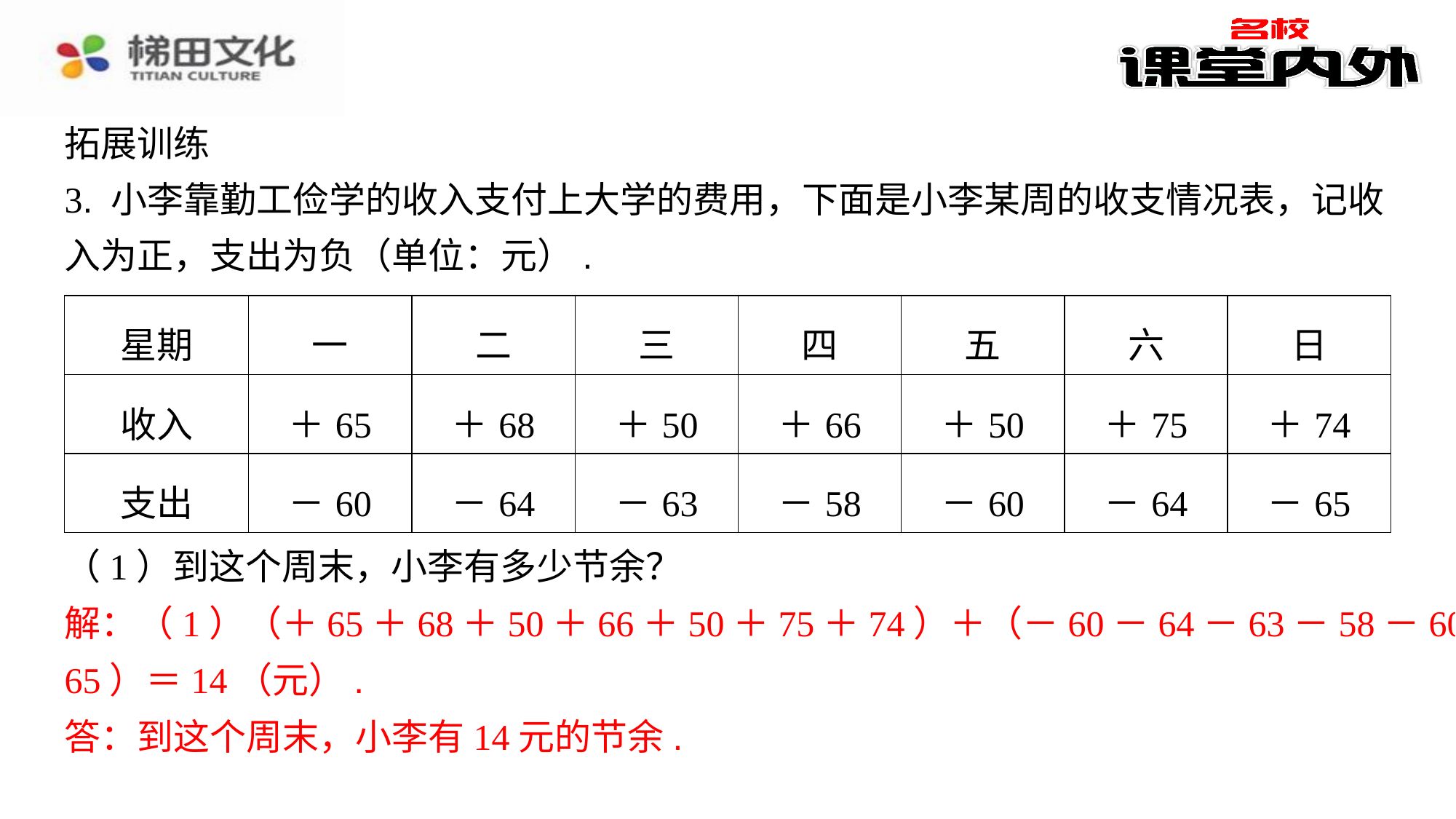

拓展训练
3. 小李靠勤工俭学的收入支付上大学的费用，下面是小李某周的收支情况表，记收
入为正，支出为负（单位：元）.
| 星期 | 一 | 二 | 三 | 四 | 五 | 六 | 日 |
| --- | --- | --- | --- | --- | --- | --- | --- |
| 收入 | ＋65 | ＋68 | ＋50 | ＋66 | ＋50 | ＋75 | ＋74 |
| 支出 | －60 | －64 | －63 | －58 | －60 | －64 | －65 |
（1）到这个周末，小李有多少节余？
解：（1）（＋65＋68＋50＋66＋50＋75＋74）＋（－60－64－63－58－60－64－
65）＝14（元）.
答：到这个周末，小李有14元的节余.
解：（1）（＋65＋68＋50＋66＋50＋75＋74）＋（－60－64－63－58－60－64－
65）＝14（元）.
答：到这个周末，小李有14元的节余.